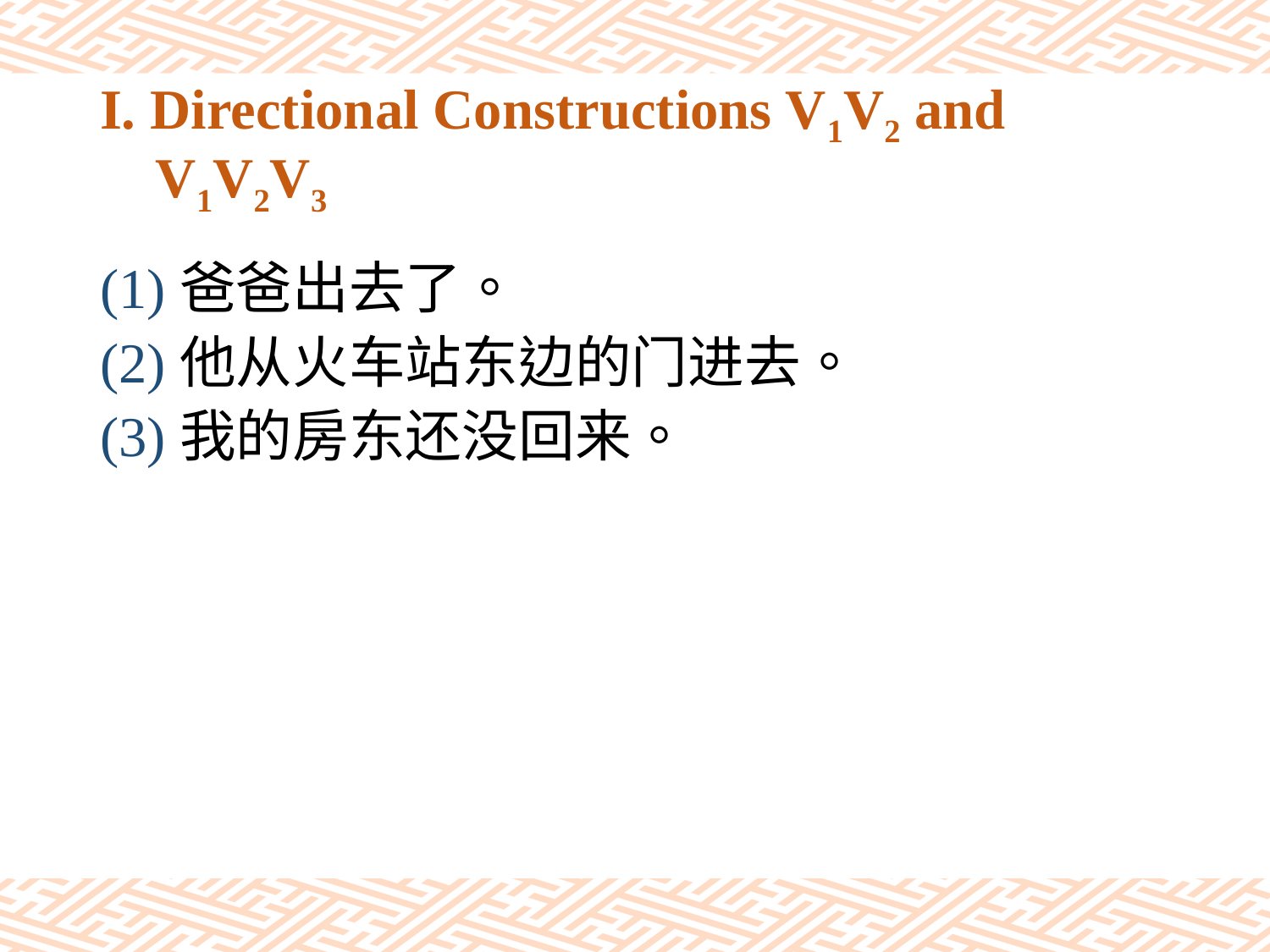

# I. Directional Constructions V1V2 and V1V2V3
(1)爸爸出去了。
(2)他从火车站东边的门进去。
(3)我的房东还没回来。